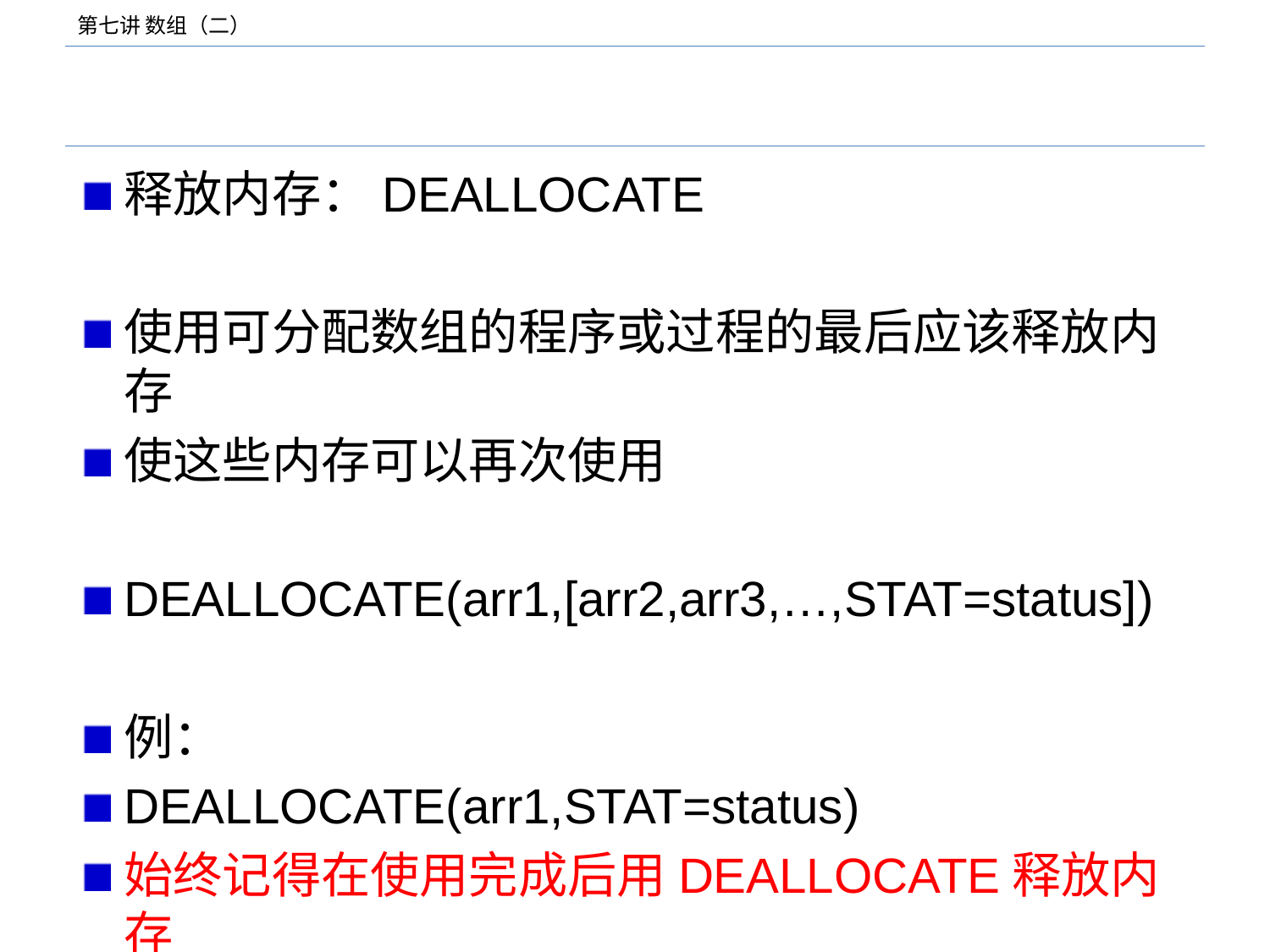

#
释放内存：DEALLOCATE

使用可分配数组的程序或过程的最后应该释放内存
使这些内存可以再次使用

DEALLOCATE(arr1,[arr2,arr3,…,STAT=status])

例：
DEALLOCATE(arr1,STAT=status)
始终记得在使用完成后用DEALLOCATE释放内存